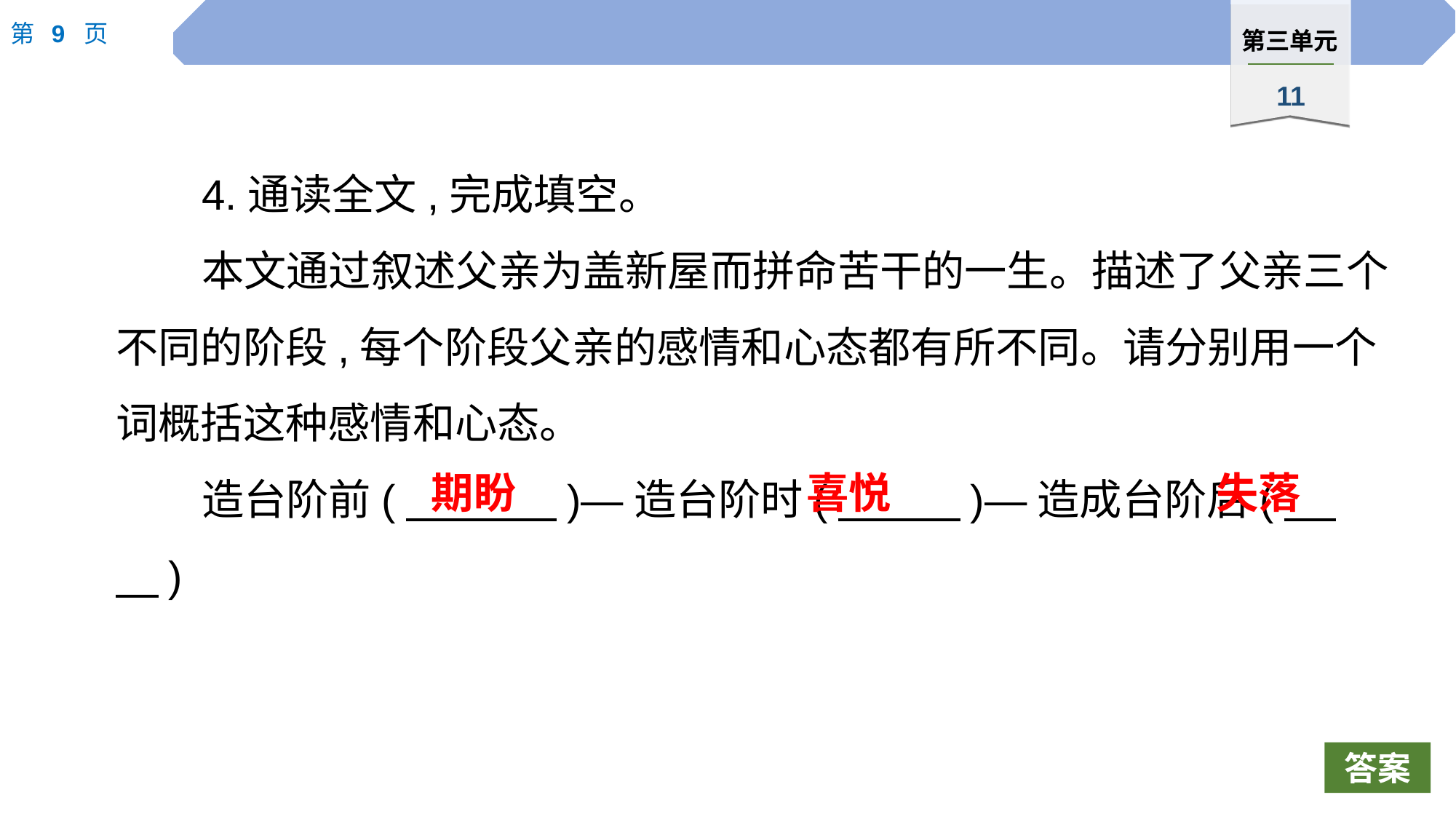

4.通读全文,完成填空。
本文通过叙述父亲为盖新屋而拼命苦干的一生。描述了父亲三个不同的阶段,每个阶段父亲的感情和心态都有所不同。请分别用一个词概括这种感情和心态。
造台阶前(　       　)—造台阶时(　    　)—造成台阶后(　  　)
期盼
喜悦
失落
答案